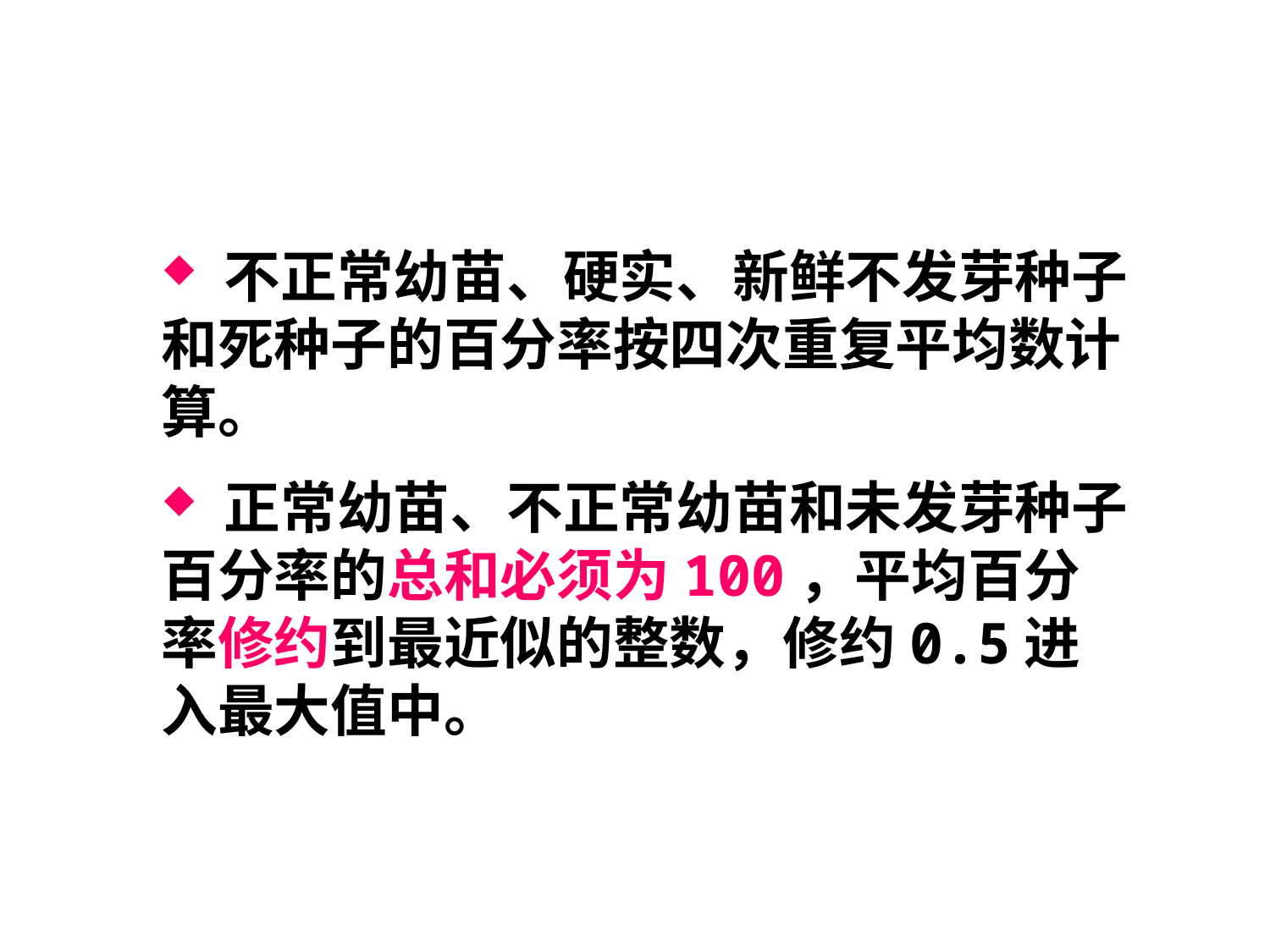

不正常幼苗、硬实、新鲜不发芽种子和死种子的百分率按四次重复平均数计算。
 正常幼苗、不正常幼苗和未发芽种子百分率的总和必须为100，平均百分率修约到最近似的整数，修约0.5进入最大值中。